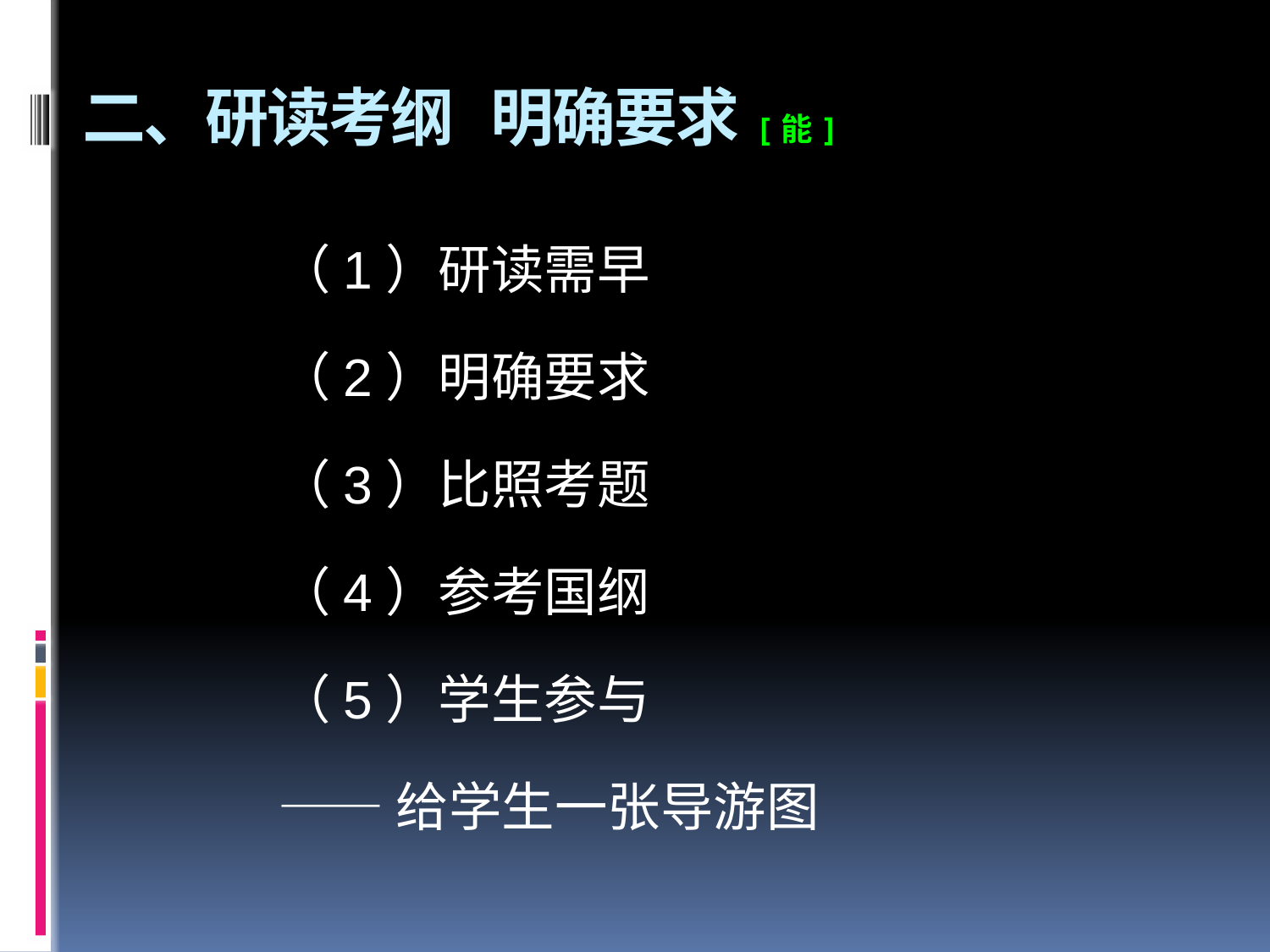

# 二、研读考纲   明确要求[能]
（1）研读需早
（2）明确要求
（3）比照考题
（4）参考国纲
（5）学生参与
——给学生一张导游图